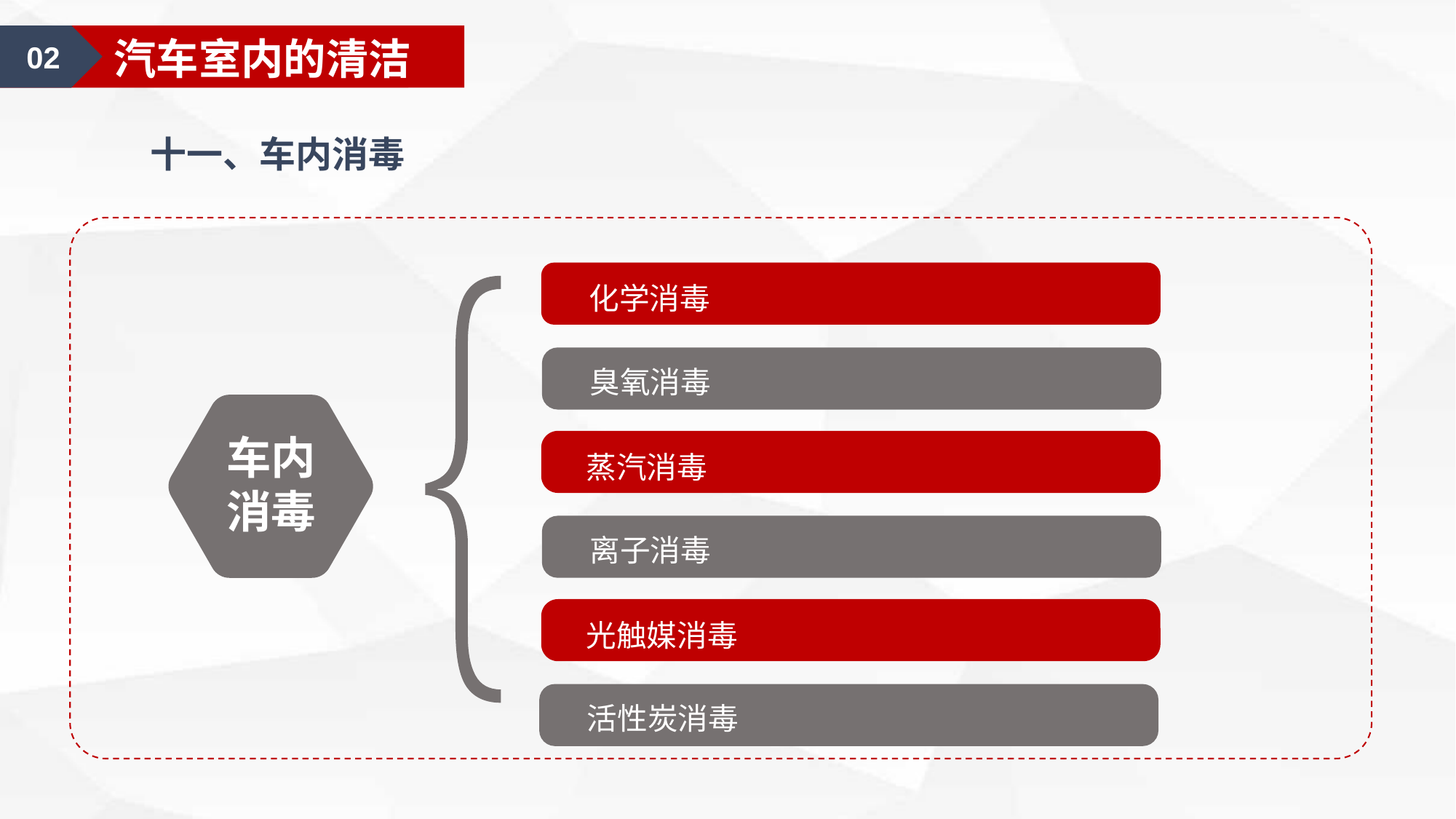

01
汽车美容认知

02
汽车室内的清洁
十一、车内消毒

化学消毒

臭氧消毒

车内消毒

蒸汽消毒

离子消毒

光触媒消毒

活性炭消毒